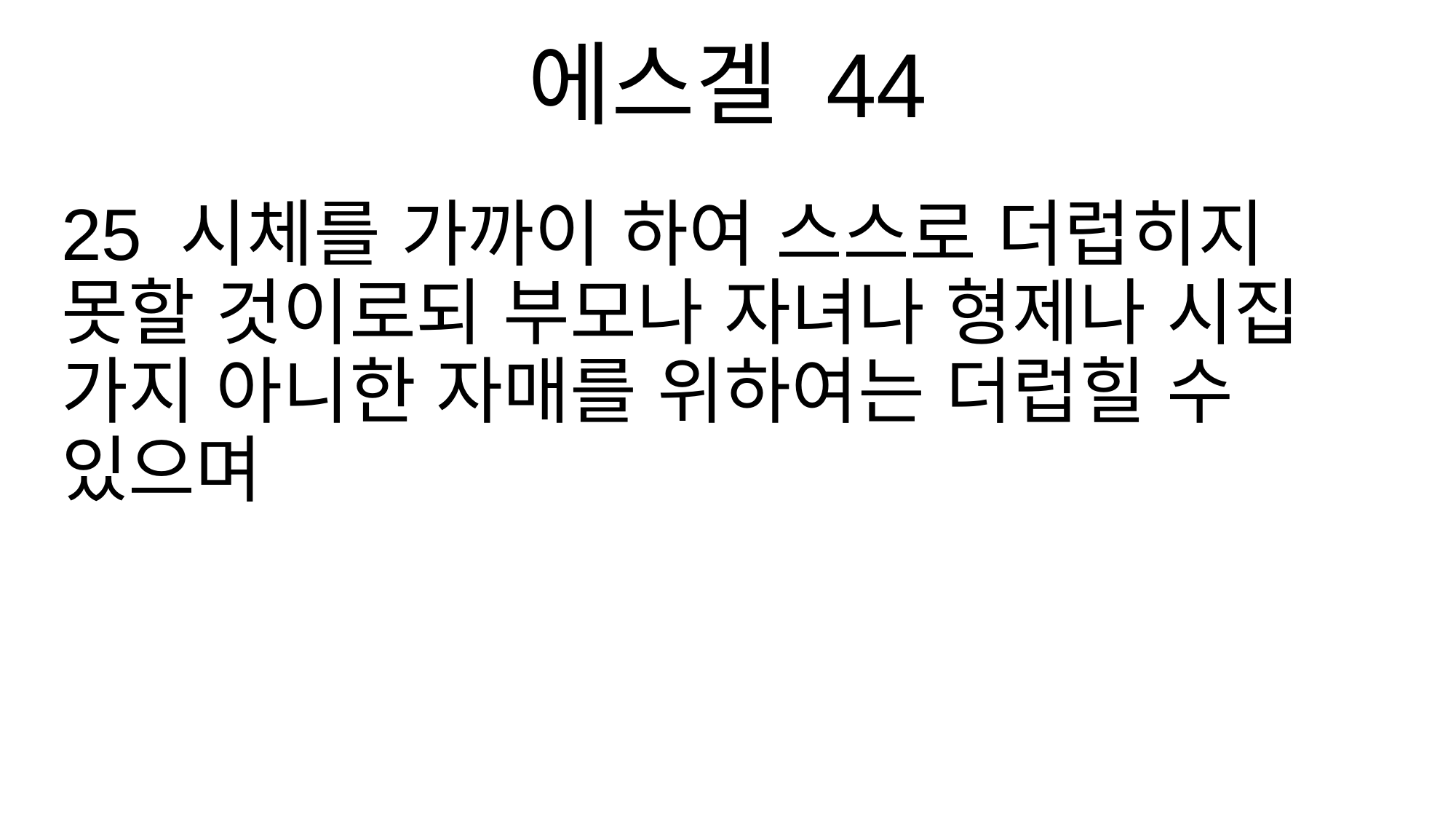

에스겔 44
25 시체를 가까이 하여 스스로 더럽히지 못할 것이로되 부모나 자녀나 형제나 시집 가지 아니한 자매를 위하여는 더럽힐 수 있으며